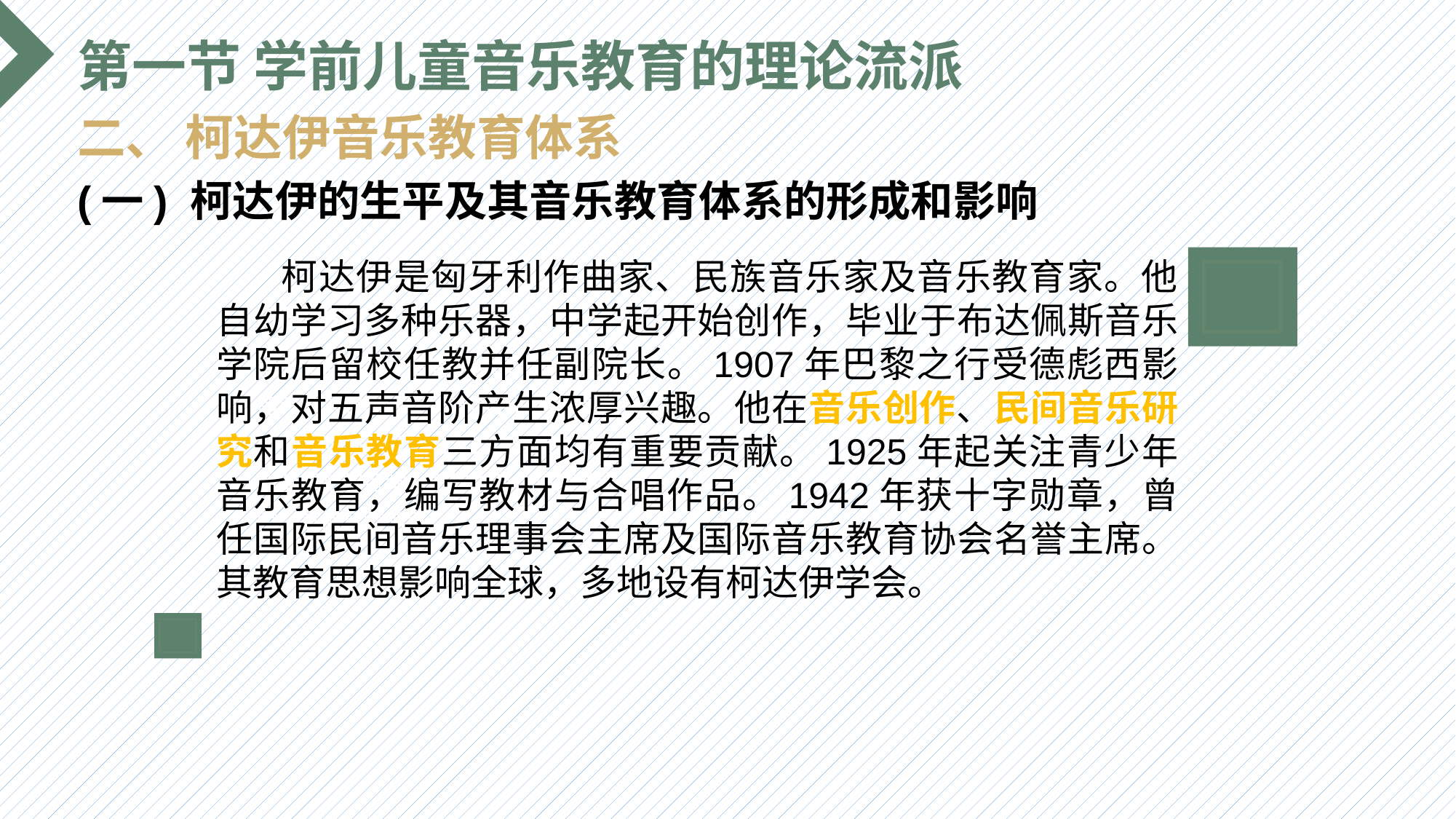

第一节 学前儿童音乐教育的理论流派
二、 柯达伊音乐教育体系
(一) 柯达伊的生平及其音乐教育体系的形成和影响

      柯达伊是匈牙利作曲家、民族音乐家及音乐教育家。他自幼学习多种乐器，中学起开始创作，毕业于布达佩斯音乐学院后留校任教并任副院长。1907年巴黎之行受德彪西影响，对五声音阶产生浓厚兴趣。他在音乐创作、民间音乐研究和音乐教育三方面均有重要贡献。1925年起关注青少年音乐教育，编写教材与合唱作品。1942年获十字勋章，曾任国际民间音乐理事会主席及国际音乐教育协会名誉主席。其教育思想影响全球，多地设有柯达伊学会。

选题背景
输入您的内容，请简要说明，言简意赅即可输入您的内容，请简要说明，言简意赅即可输入您的内容，请简要说明，言简意赅即可输入您的内容，请简要说明，言简意赅即可